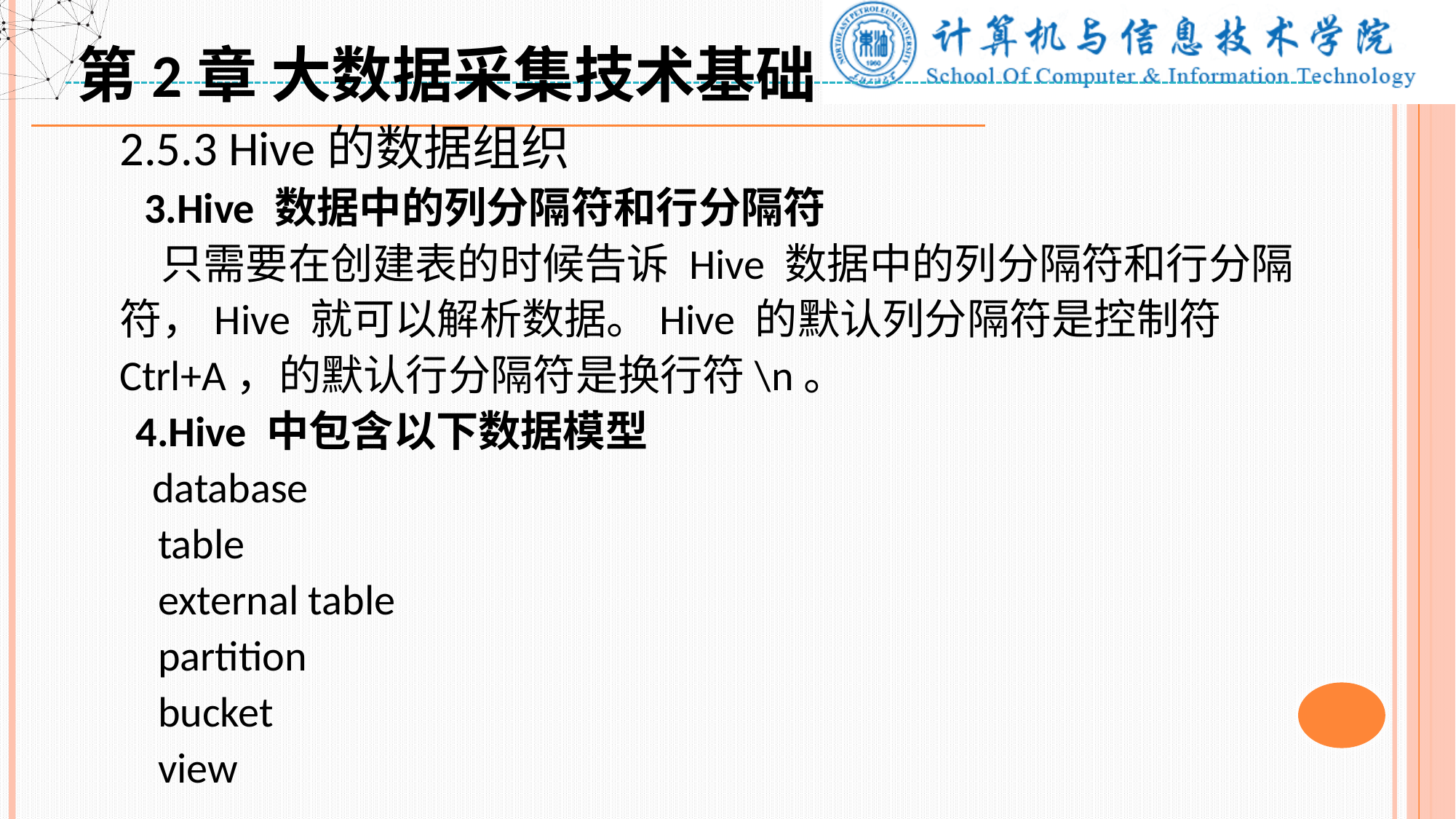

第2章 大数据采集技术基础
2.5.3 Hive的数据组织
   3.Hive 数据中的列分隔符和行分隔符
    只需要在创建表的时候告诉 Hive 数据中的列分隔符和行分隔符，Hive 就可以解析数据。Hive 的默认列分隔符是控制符Ctrl+A，的默认行分隔符是换行符\n。
  4.Hive 中包含以下数据模型
    database
    table
    external table
    partition
    bucket
    view